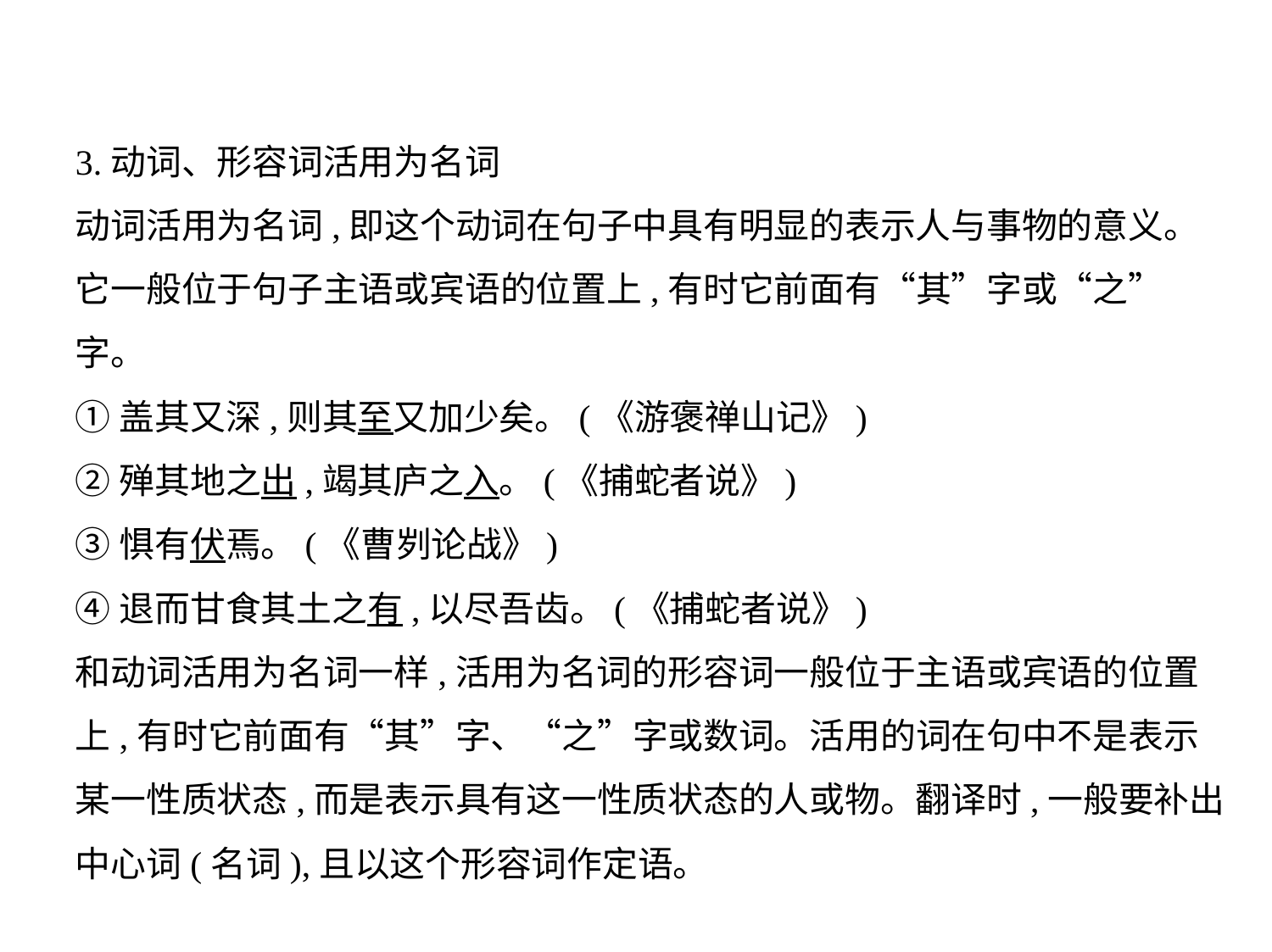

3.动词、形容词活用为名词
动词活用为名词,即这个动词在句子中具有明显的表示人与事物的意义。
它一般位于句子主语或宾语的位置上,有时它前面有“其”字或“之”
字。
①盖其又深,则其至又加少矣。(《游褒禅山记》)
②殚其地之出,竭其庐之入。(《捕蛇者说》)
③惧有伏焉。(《曹刿论战》)
④退而甘食其土之有,以尽吾齿。(《捕蛇者说》)
和动词活用为名词一样,活用为名词的形容词一般位于主语或宾语的位置
上,有时它前面有“其”字、“之”字或数词。活用的词在句中不是表示
某一性质状态,而是表示具有这一性质状态的人或物。翻译时,一般要补出
中心词(名词),且以这个形容词作定语。